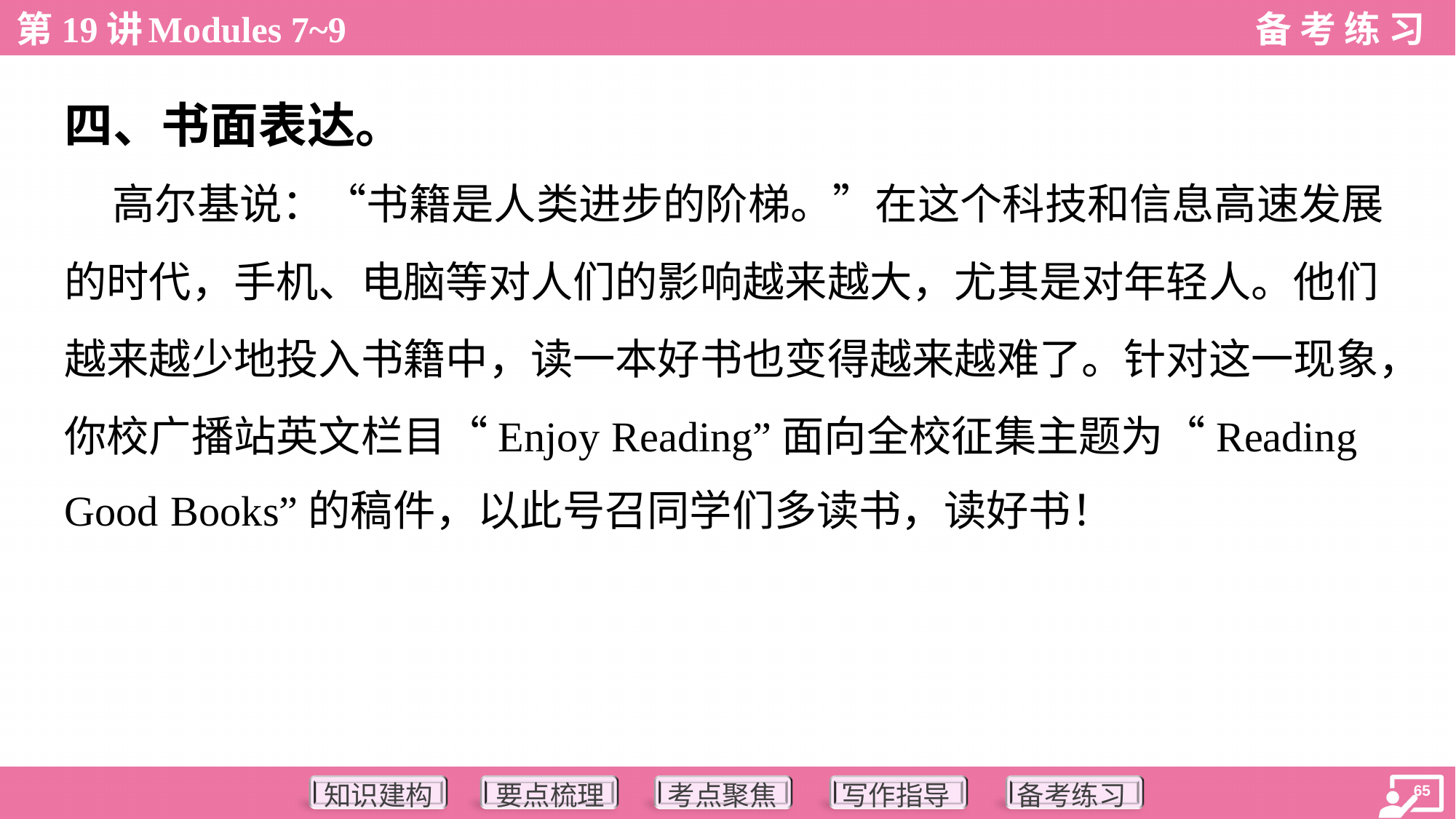

四、书面表达。
    高尔基说：“书籍是人类进步的阶梯。”在这个科技和信息高速发展
的时代，手机、电脑等对人们的影响越来越大，尤其是对年轻人。他们
越来越少地投入书籍中，读一本好书也变得越来越难了。针对这一现象，
你校广播站英文栏目“Enjoy Reading”面向全校征集主题为“Reading
Good Books”的稿件，以此号召同学们多读书，读好书！